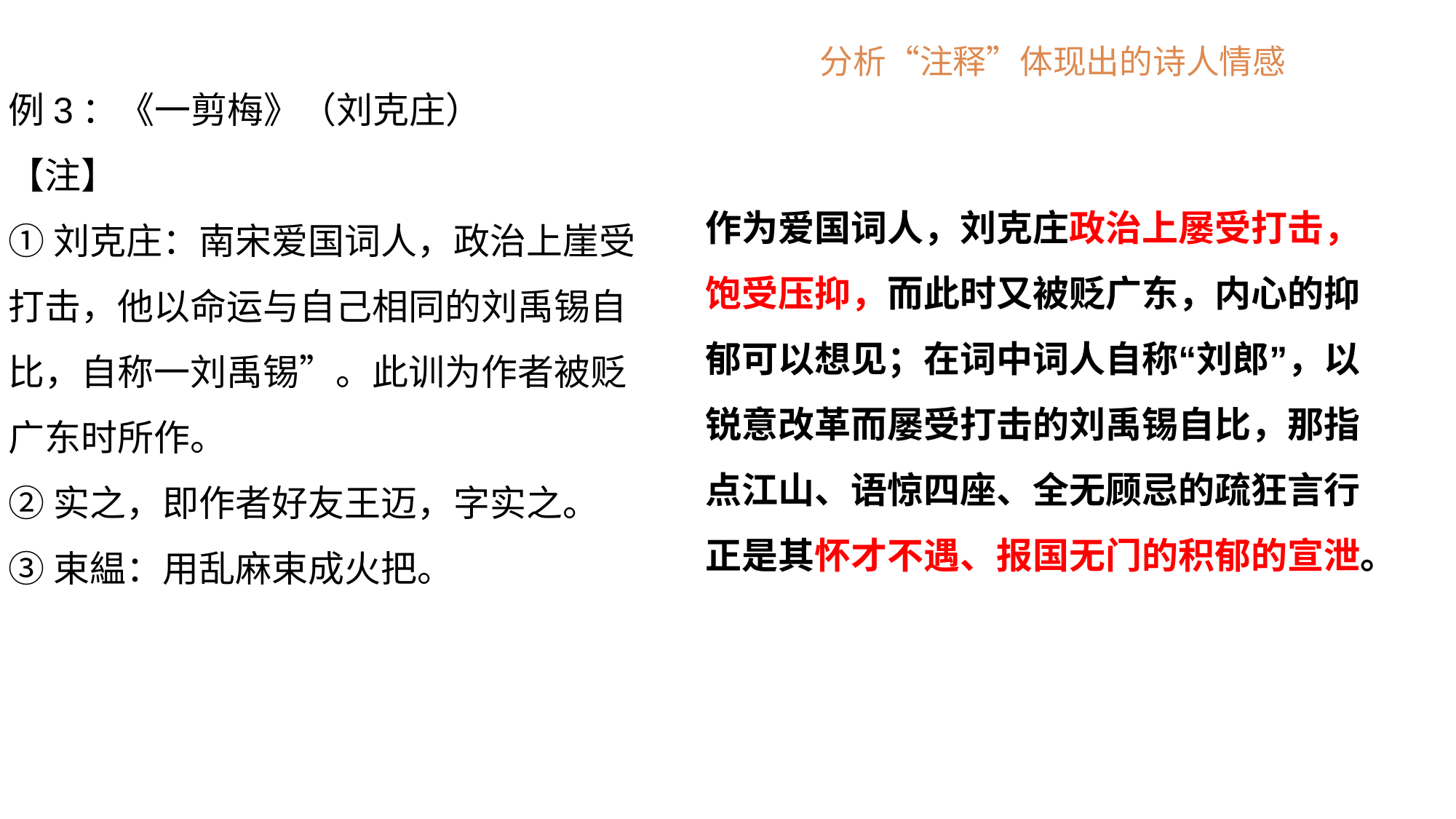

分析“注释”体现出的诗人情感
例3：《一剪梅》（刘克庄）
【注】
①刘克庄：南宋爱国词人，政治上崖受打击，他以命运与自己相同的刘禹锡自比，自称一刘禹锡”。此训为作者被贬广东时所作。
②实之，即作者好友王迈，字实之。
③束緼：用乱麻束成火把。

作为爱国词人，刘克庄政治上屡受打击，饱受压抑，而此时又被贬广东，内心的抑郁可以想见；在词中词人自称“刘郎”，以锐意改革而屡受打击的刘禹锡自比，那指点江山、语惊四座、全无顾忌的疏狂言行正是其怀才不遇、报国无门的积郁的宣泄。